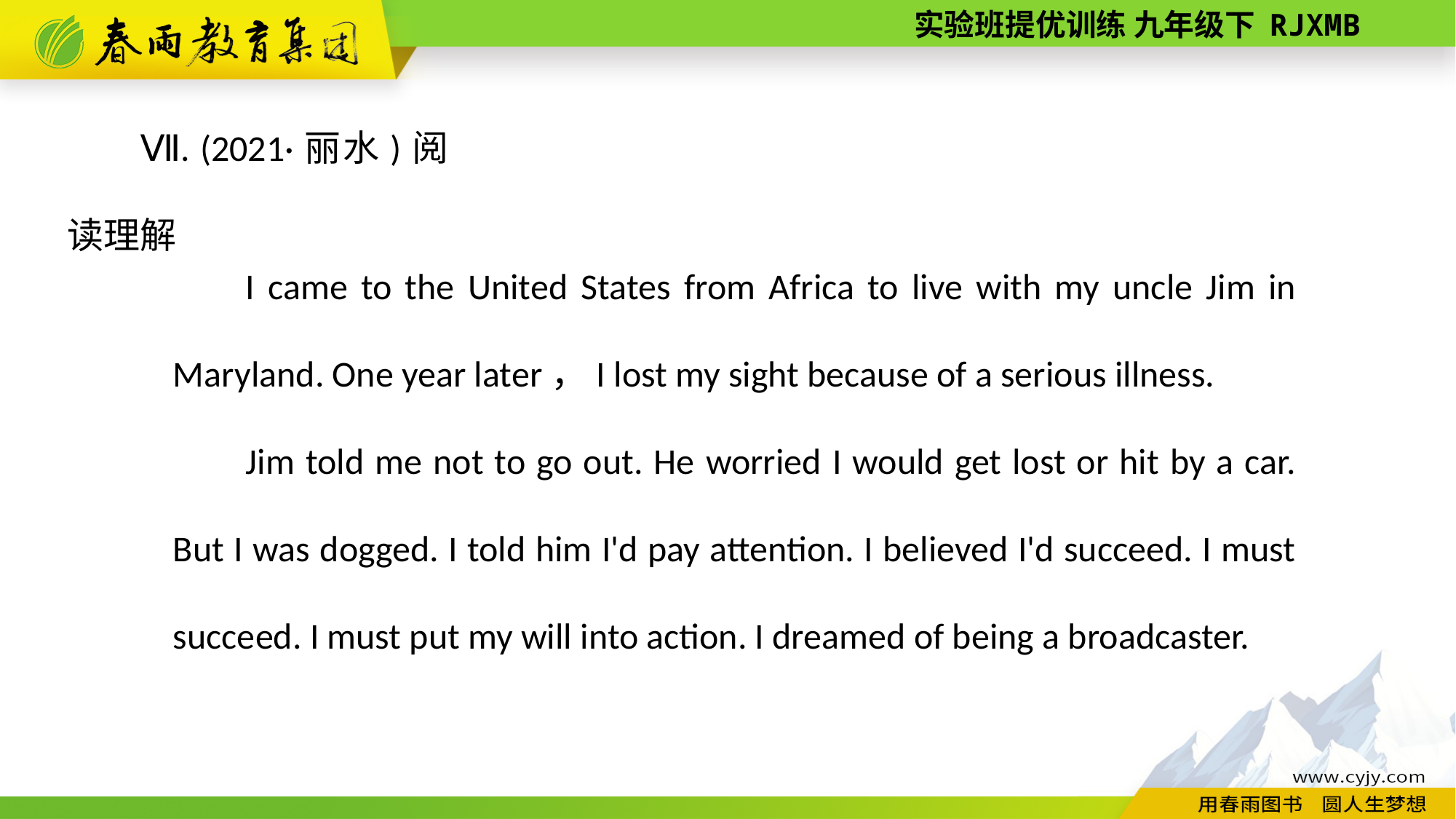

Ⅶ. (2021·丽水)阅读理解
I came to the United States from Africa to live with my uncle Jim in Maryland. One year later，I lost my sight because of a serious illness.
Jim told me not to go out. He worried I would get lost or hit by a car. But I was dogged. I told him I'd pay attention. I believed I'd succeed. I must succeed. I must put my will into action. I dreamed of being a broadcaster.